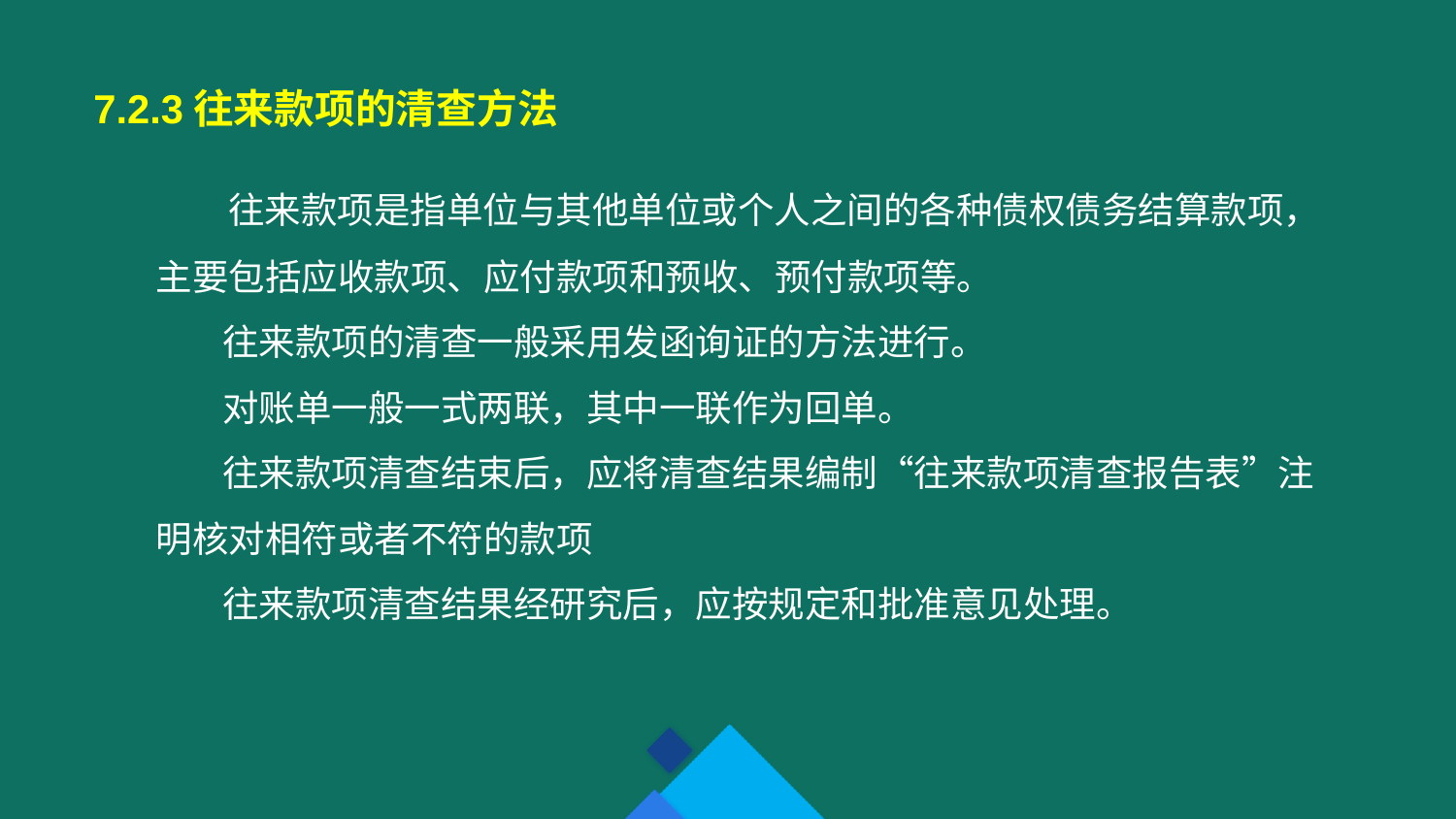

7.2.3往来款项的清查方法
       往来款项是指单位与其他单位或个人之间的各种债权债务结算款项，主要包括应收款项、应付款项和预收、预付款项等。
       往来款项的清查一般采用发函询证的方法进行。
       对账单一般一式两联，其中一联作为回单。
       往来款项清查结束后，应将清查结果编制“往来款项清查报告表”注明核对相符或者不符的款项
       往来款项清查结果经研究后，应按规定和批准意见处理。